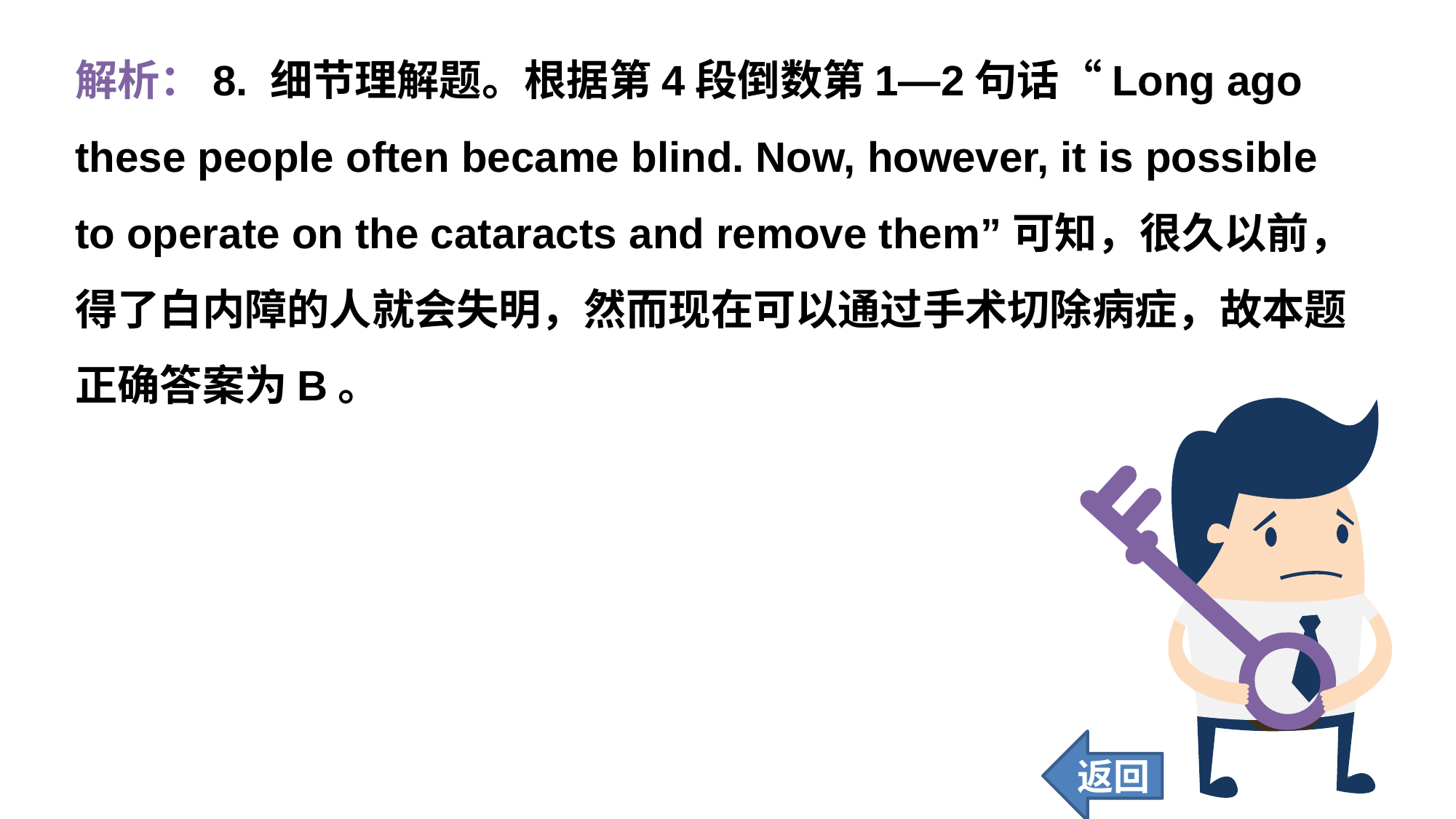

解析：8. 细节理解题。根据第4段倒数第1—2句话“Long ago these people often became blind. Now, however, it is possible to operate on the cataracts and remove them”可知，很久以前，得了白内障的人就会失明，然而现在可以通过手术切除病症，故本题正确答案为B。

返回
152